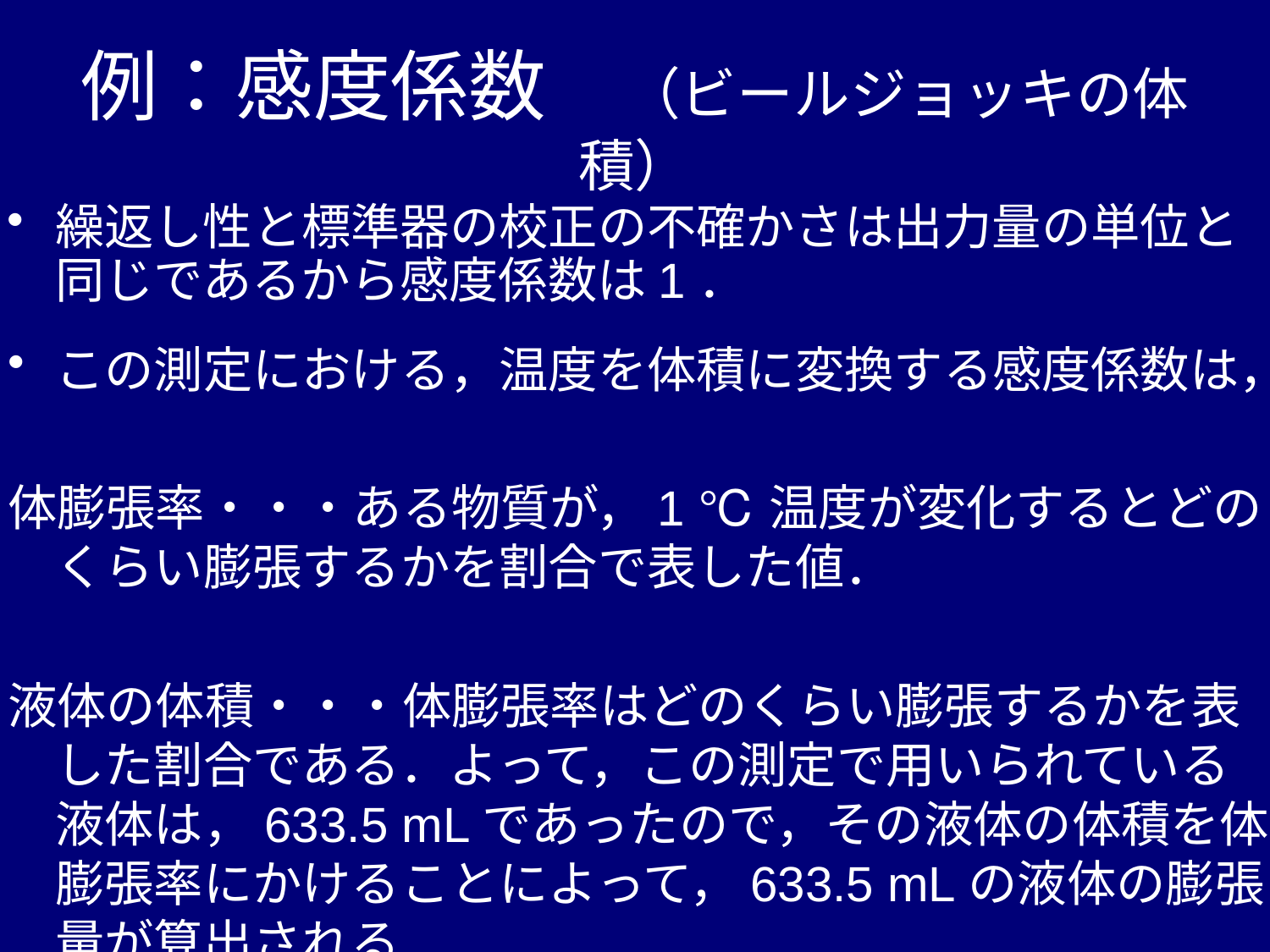

# 例：感度係数　（ビールジョッキの体積）
繰返し性と標準器の校正の不確かさは出力量の単位と同じであるから感度係数は1．
この測定における，温度を体積に変換する感度係数は，

体膨張率・・・ある物質が，1 ℃温度が変化するとどのくらい膨張するかを割合で表した値．

液体の体積・・・体膨張率はどのくらい膨張するかを表した割合である．よって，この測定で用いられている液体は，633.5 mLであったので，その液体の体積を体膨張率にかけることによって，633.5 mLの液体の膨張量が算出される．